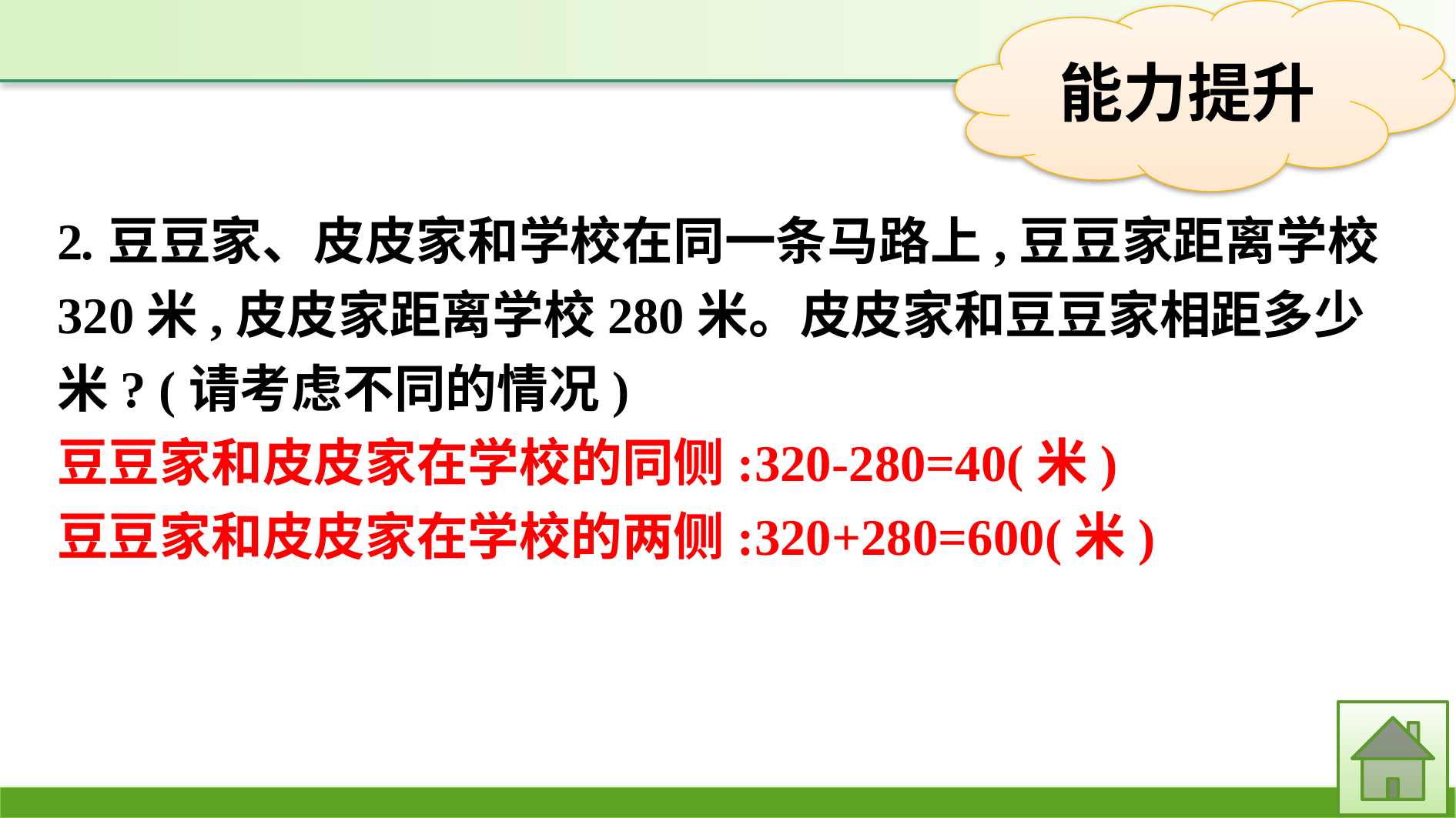

2.豆豆家、皮皮家和学校在同一条马路上,豆豆家距离学校320米,皮皮家距离学校280米。皮皮家和豆豆家相距多少米? (请考虑不同的情况)
豆豆家和皮皮家在学校的同侧:320-280=40(米)
豆豆家和皮皮家在学校的两侧:320+280=600(米)